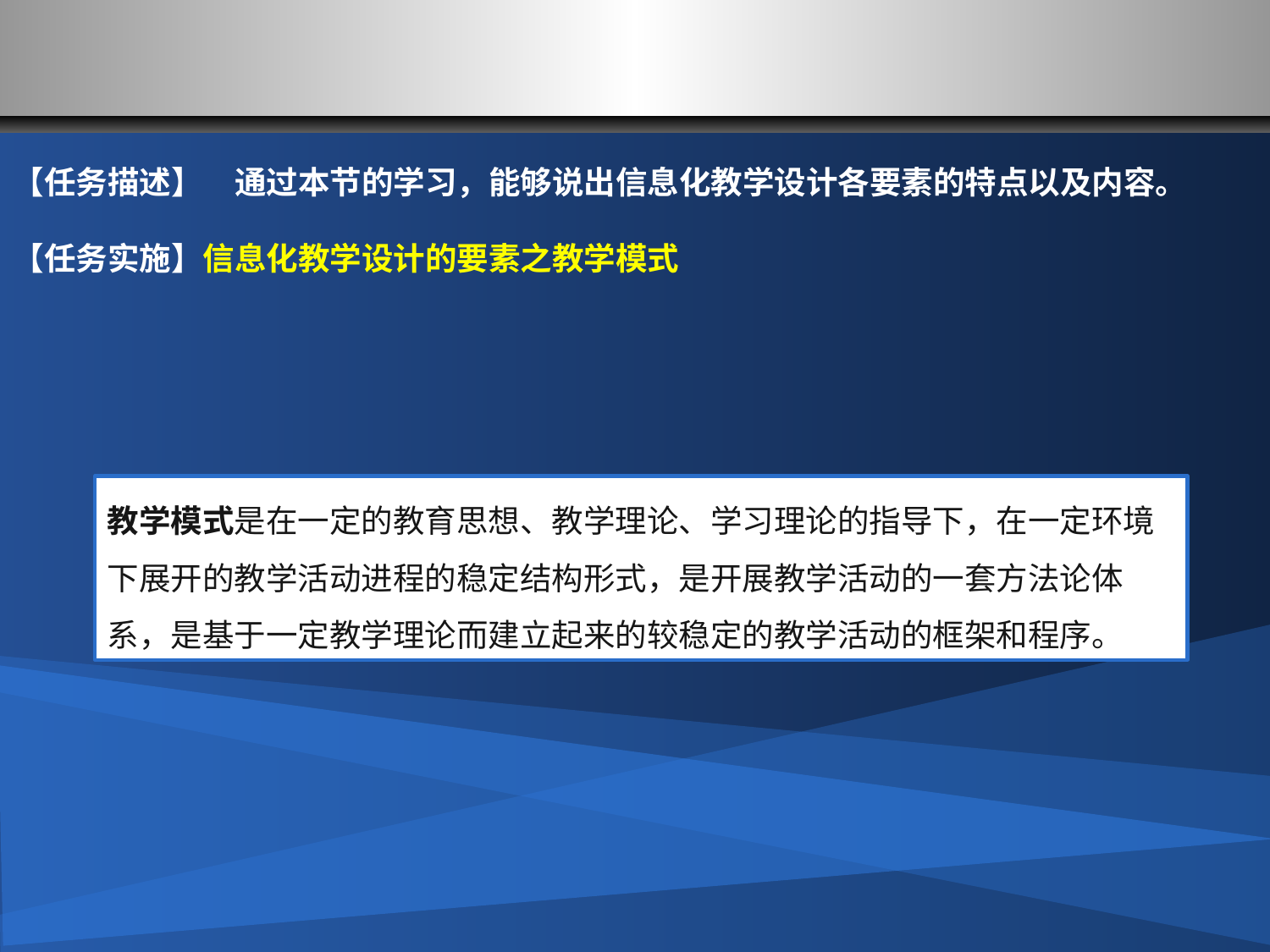

#
【任务描述】　通过本节的学习，能够说出信息化教学设计各要素的特点以及内容。

【任务实施】信息化教学设计的要素之教学模式
教学模式是在一定的教育思想、教学理论、学习理论的指导下，在一定环境下展开的教学活动进程的稳定结构形式，是开展教学活动的一套方法论体系，是基于一定教学理论而建立起来的较稳定的教学活动的框架和程序。